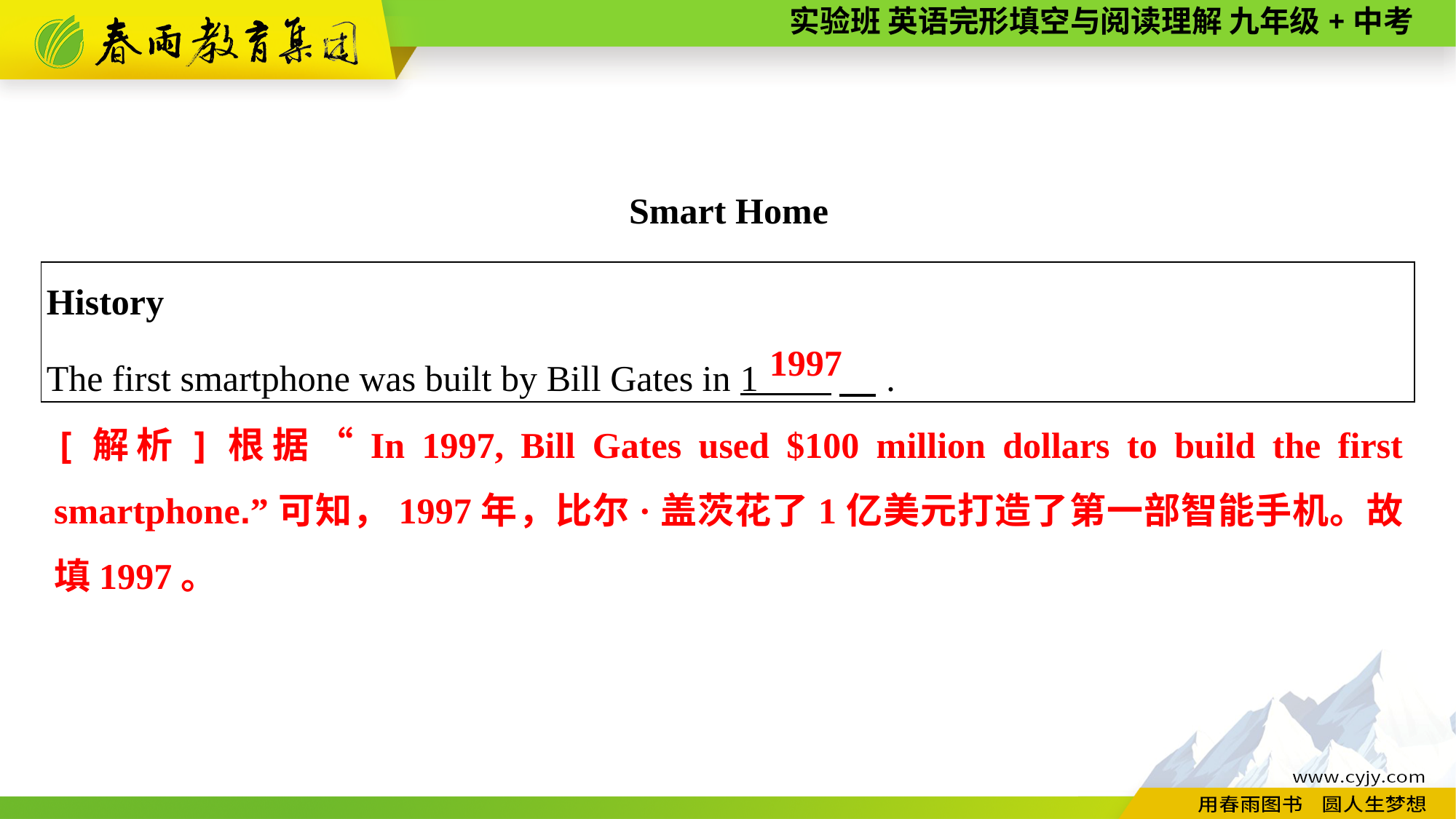

Smart Home
| History The first smartphone was built by Bill Gates in 1 　. |
| --- |
1997
[解析]根据“In 1997, Bill Gates used $100 million dollars to build the first smartphone.”可知，1997年，比尔·盖茨花了1亿美元打造了第一部智能手机。故填1997。